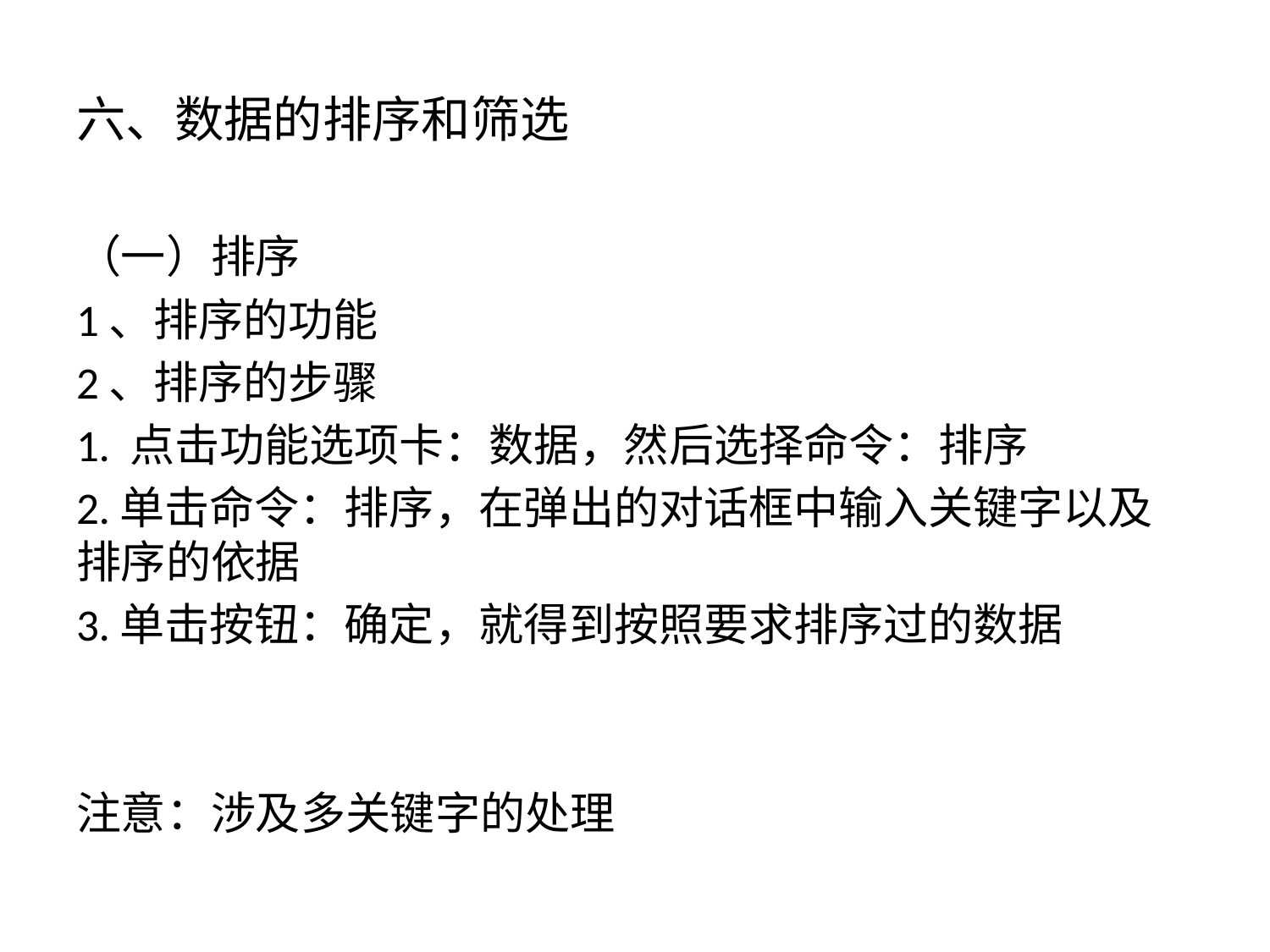

# 六、数据的排序和筛选
（一）排序
1、排序的功能
2、排序的步骤
1. 点击功能选项卡：数据，然后选择命令：排序
2.单击命令：排序，在弹出的对话框中输入关键字以及排序的依据
3.单击按钮：确定，就得到按照要求排序过的数据

注意：涉及多关键字的处理